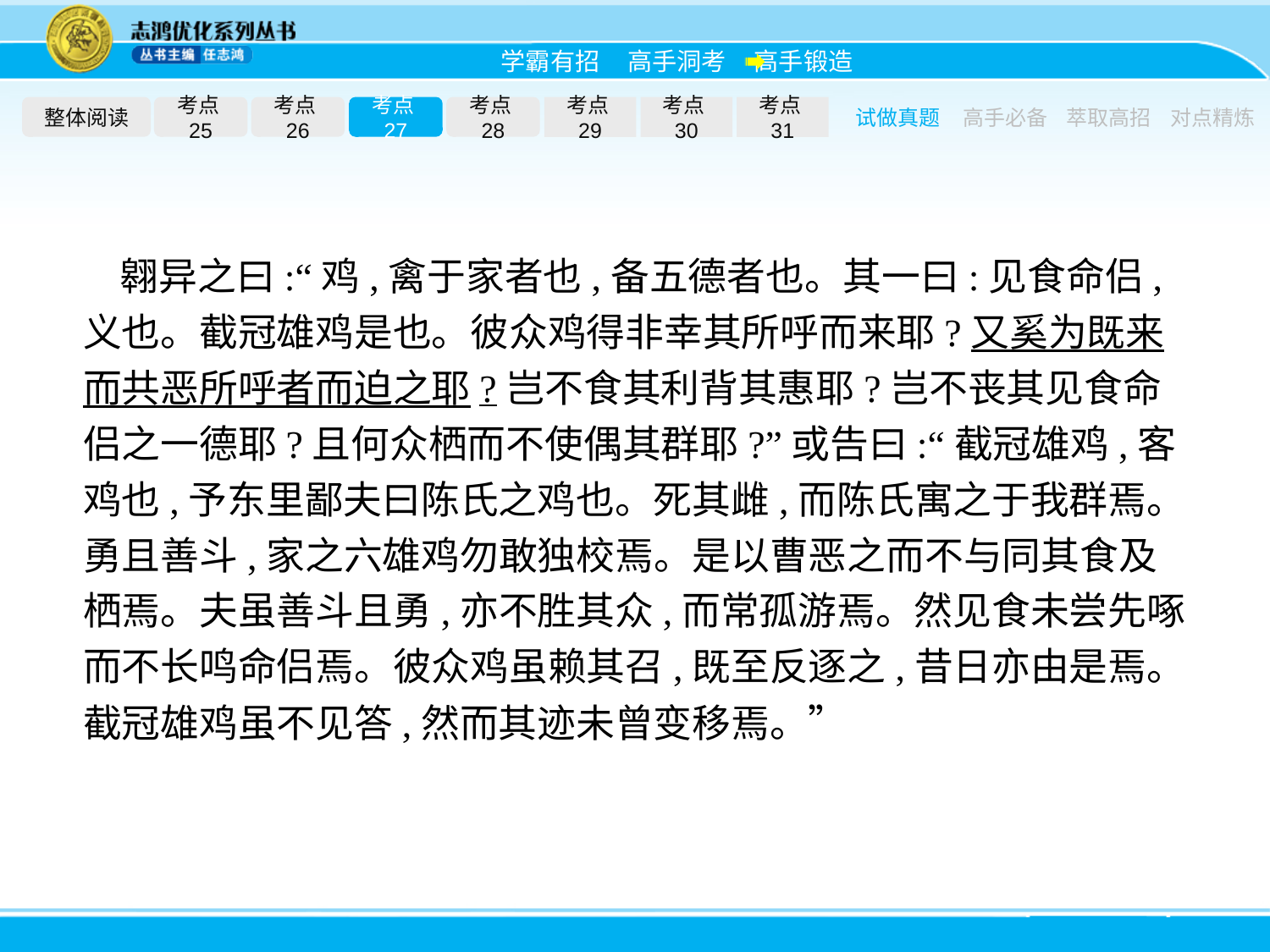

整体阅读
考点25
考点26
考点27
考点28
考点29
考点30
考点31
试做真题
高手必备
萃取高招
对点精炼
翱异之曰:“鸡,禽于家者也,备五德者也。其一曰:见食命侣,义也。截冠雄鸡是也。彼众鸡得非幸其所呼而来耶?又奚为既来而共恶所呼者而迫之耶?岂不食其利背其惠耶?岂不丧其见食命侣之一德耶?且何众栖而不使偶其群耶?”或告曰:“截冠雄鸡,客鸡也,予东里鄙夫曰陈氏之鸡也。死其雌,而陈氏寓之于我群焉。勇且善斗,家之六雄鸡勿敢独校焉。是以曹恶之而不与同其食及栖焉。夫虽善斗且勇,亦不胜其众,而常孤游焉。然见食未尝先啄而不长鸣命侣焉。彼众鸡虽赖其召,既至反逐之,昔日亦由是焉。截冠雄鸡虽不见答,然而其迹未曾变移焉。”